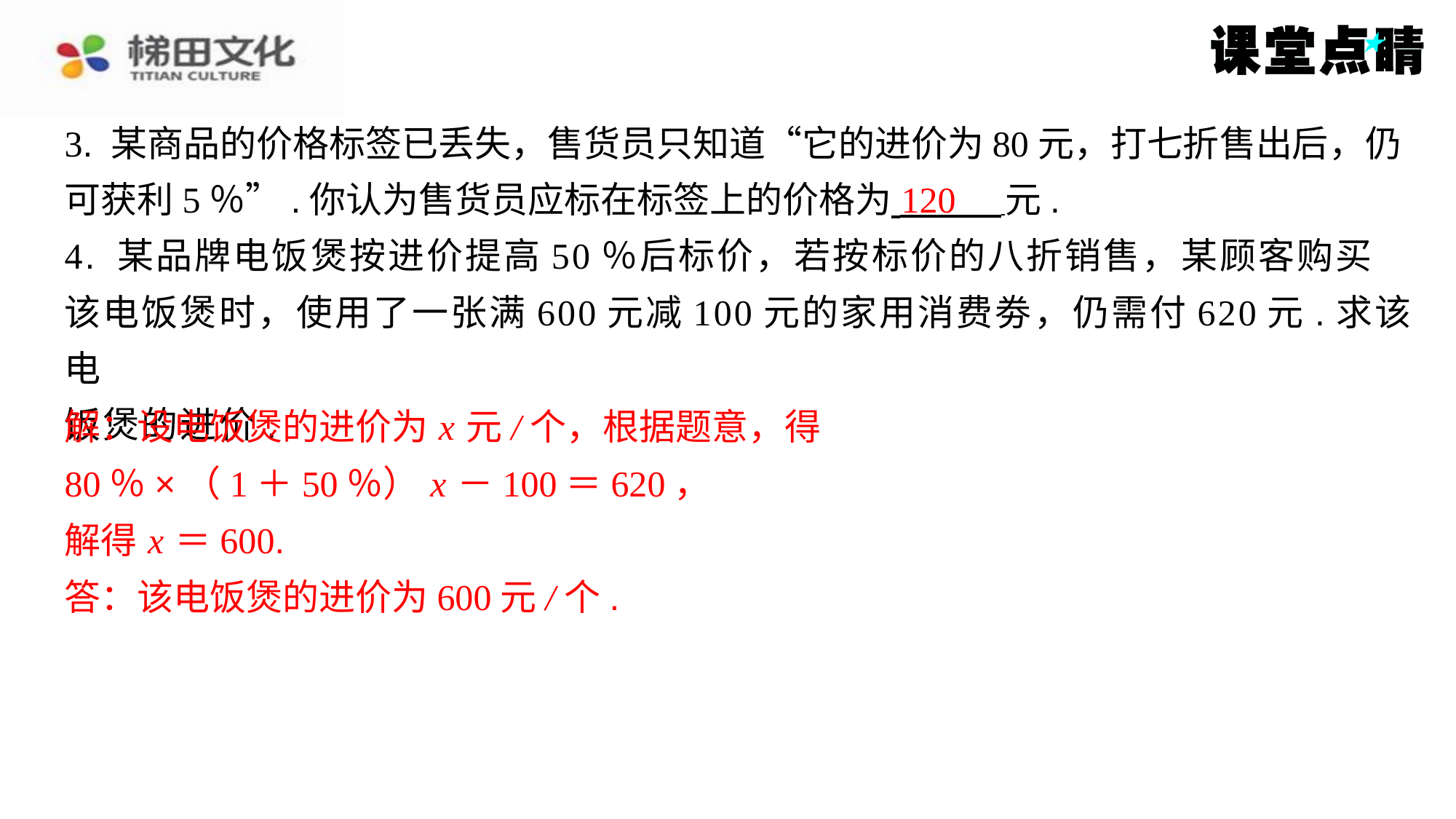

3. 某商品的价格标签已丢失，售货员只知道“它的进价为80元，打七折售出后，仍
可获利5％”.你认为售货员应标在标签上的价格为                 元.
4. 某品牌电饭煲按进价提高50％后标价，若按标价的八折销售，某顾客购买
该电饭煲时，使用了一张满600元减100元的家用消费劵，仍需付620元.求该电
饭煲的进价.
解：设电饭煲的进价为 x 元/个，根据题意，得
80％×（1＋50％） x －100＝620，
解得 x ＝600.
答：该电饭煲的进价为600元/个.
120
解：设电饭煲的进价为 x 元/个，根据题意，得
80％×（1＋50％） x －100＝620，
解得 x ＝600.
答：该电饭煲的进价为600元/个.